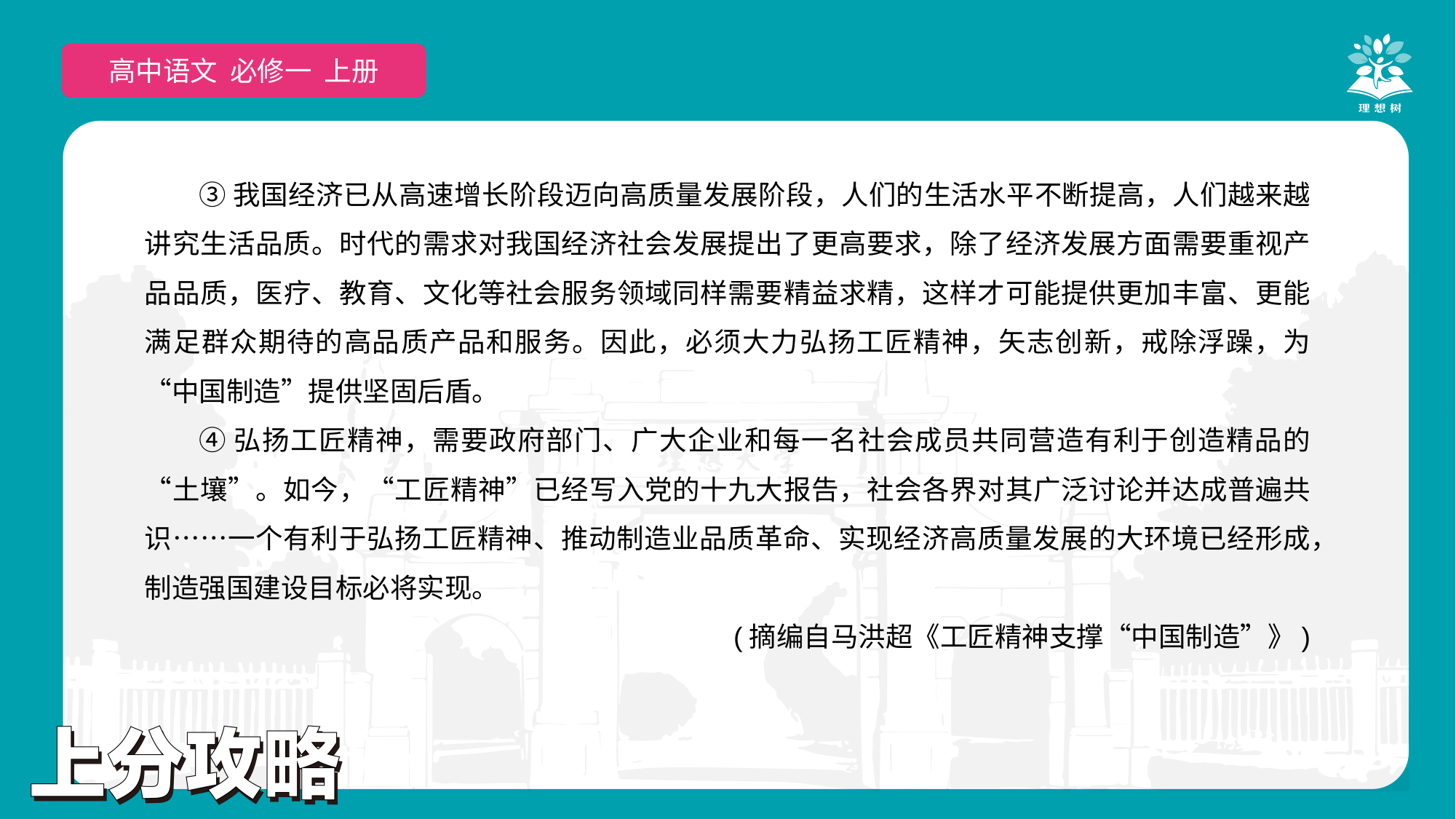

高中语文  选择性必修上
高中语文  必修一  上册
③我国经济已从高速增长阶段迈向高质量发展阶段，人们的生活水平不断提高，人们越来越讲究生活品质。时代的需求对我国经济社会发展提出了更高要求，除了经济发展方面需要重视产品品质，医疗、教育、文化等社会服务领域同样需要精益求精，这样才可能提供更加丰富、更能满足群众期待的高品质产品和服务。因此，必须大力弘扬工匠精神，矢志创新，戒除浮躁，为“中国制造”提供坚固后盾。
④弘扬工匠精神，需要政府部门、广大企业和每一名社会成员共同营造有利于创造精品的“土壤”。如今，“工匠精神”已经写入党的十九大报告，社会各界对其广泛讨论并达成普遍共识……一个有利于弘扬工匠精神、推动制造业品质革命、实现经济高质量发展的大环境已经形成，制造强国建设目标必将实现。
(摘编自马洪超《工匠精神支撑“中国制造”》)